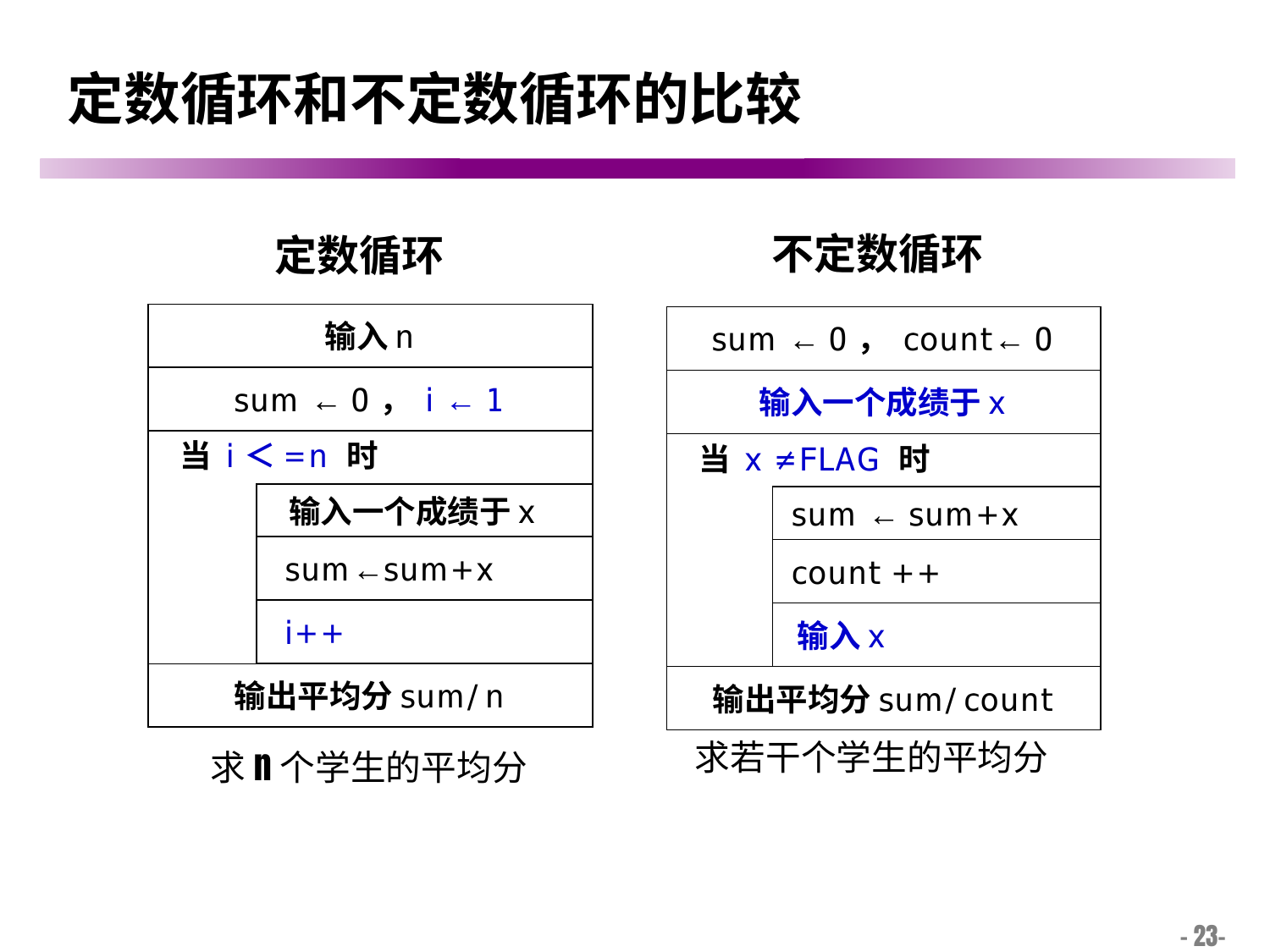

# 定数循环和不定数循环的比较
不定数循环
定数循环

输入n
sum ← 0， i ← 1
  当 i＜=n 时

  输入一个成绩于x
  sum←sum+x
  i++
输出平均分sum/n

sum ← 0， count← 0
输入一个成绩于x
  当 x ≠FLAG 时

 sum ← sum+x
 count ++
 输入x
输出平均分sum/count
求若干个学生的平均分
求n个学生的平均分
 - 23-